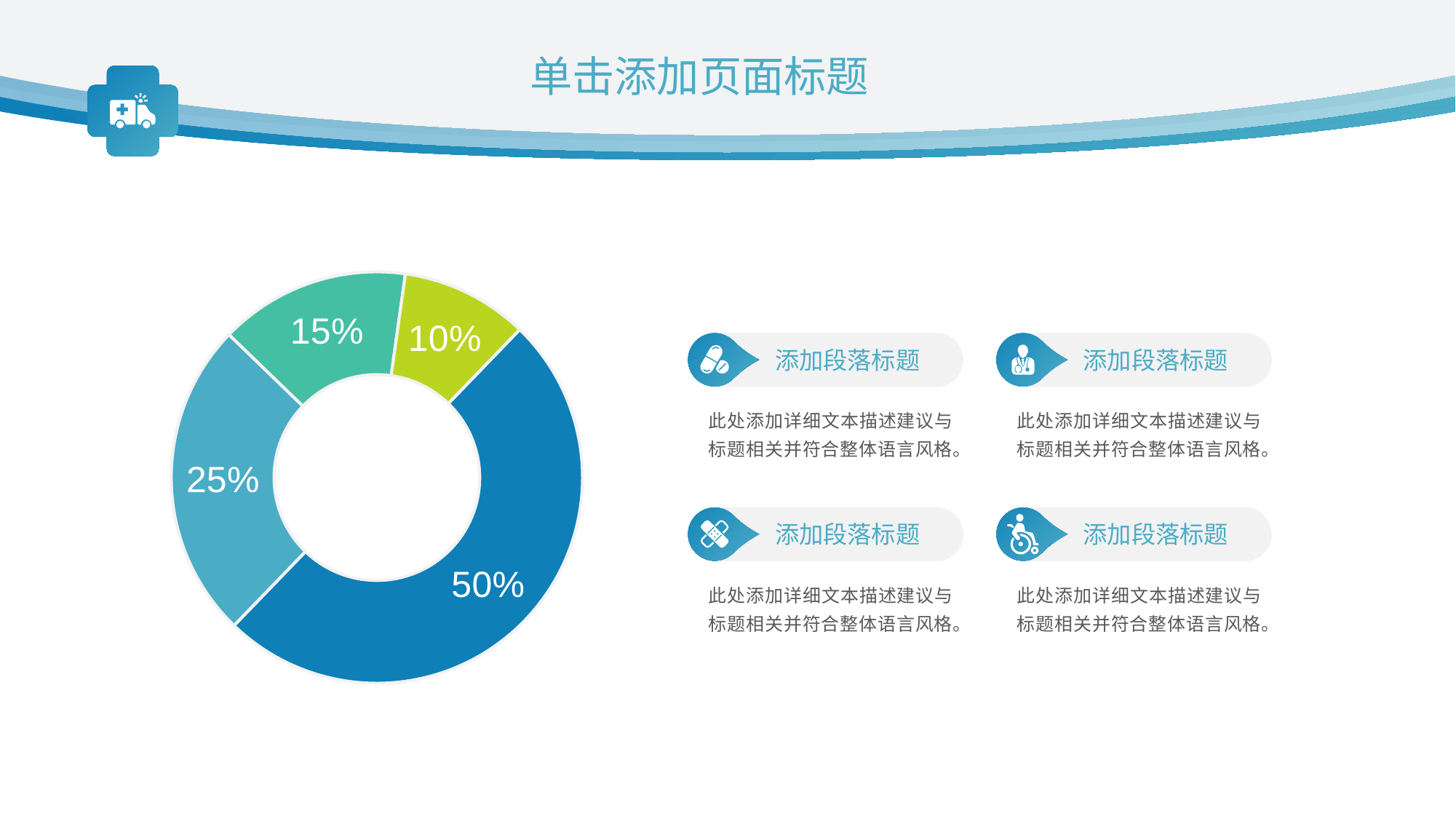

单击添加页面标题

### Chart

| Category | 销售额 |
|---|---|
| 广告成本 | 0.5 |
| 场地成本 | 0.25 |
| 物料成本 | 0.15 |
| 人员成本 | 0.1 |

添加段落标题
添加段落标题

此处添加详细文本描述建议与标题相关并符合整体语言风格。
此处添加详细文本描述建议与标题相关并符合整体语言风格。

添加段落标题
添加段落标题

此处添加详细文本描述建议与标题相关并符合整体语言风格。
此处添加详细文本描述建议与标题相关并符合整体语言风格。